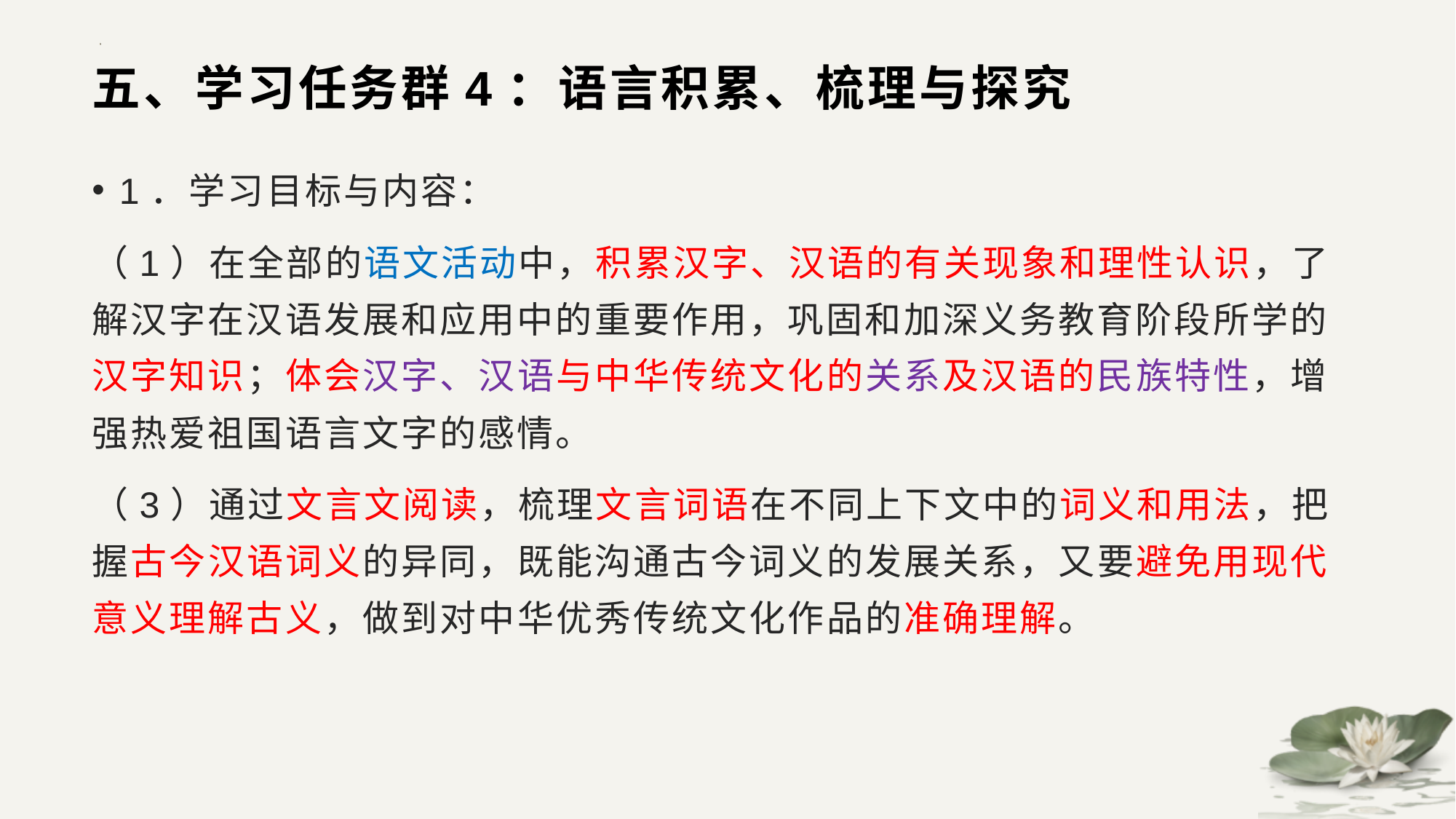

# 五、学习任务群4：语言积累、梳理与探究
1．学习目标与内容：
（1）在全部的语文活动中，积累汉字、汉语的有关现象和理性认识，了解汉字在汉语发展和应用中的重要作用，巩固和加深义务教育阶段所学的汉字知识；体会汉字、汉语与中华传统文化的关系及汉语的民族特性，增强热爱祖国语言文字的感情。
（3）通过文言文阅读，梳理文言词语在不同上下文中的词义和用法，把握古今汉语词义的异同，既能沟通古今词义的发展关系，又要避免用现代意义理解古义，做到对中华优秀传统文化作品的准确理解。